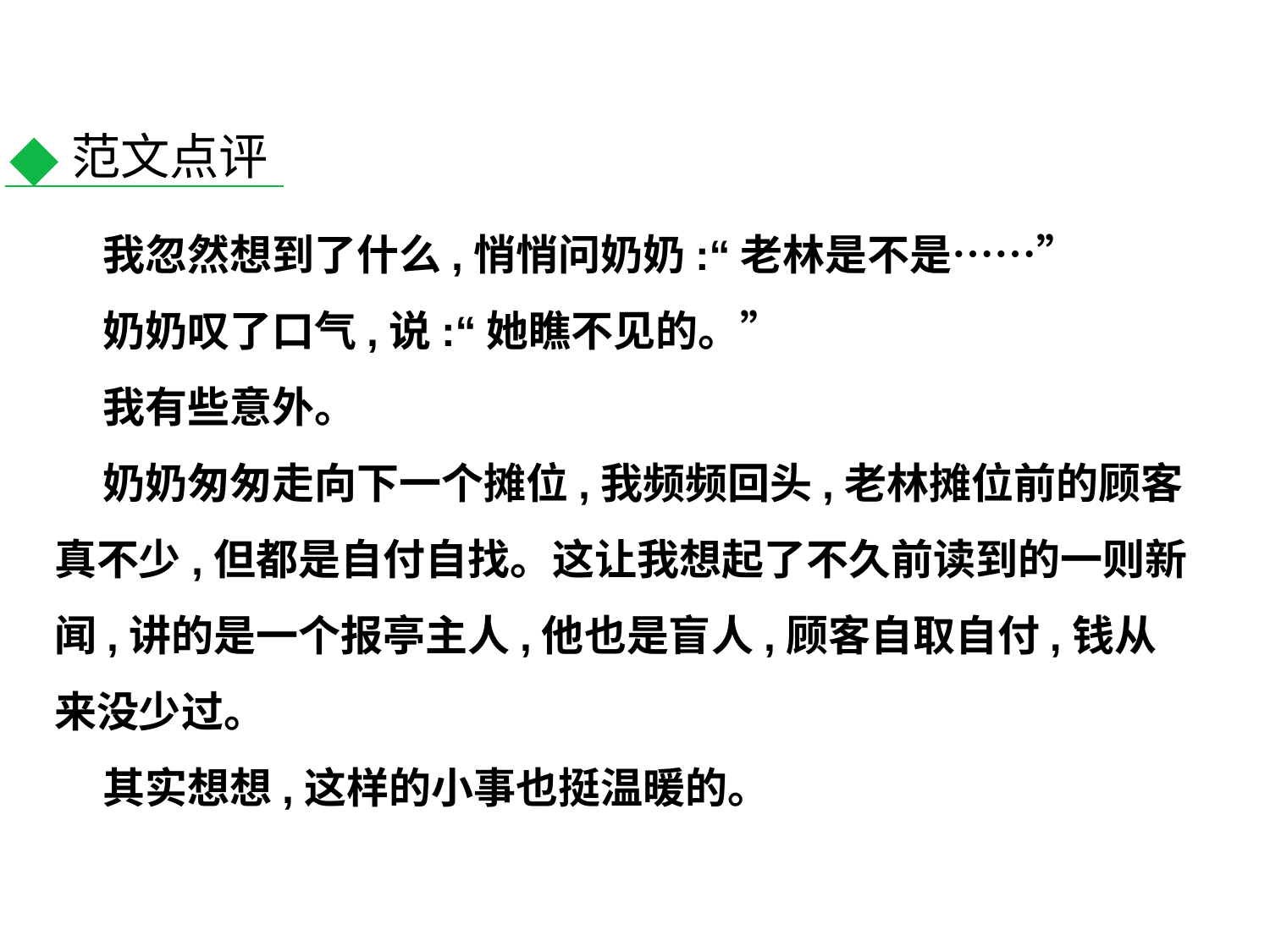

范文点评

    我忽然想到了什么,悄悄问奶奶:“老林是不是……”
    奶奶叹了口气,说:“她瞧不见的。”
    我有些意外。
    奶奶匆匆走向下一个摊位,我频频回头,老林摊位前的顾客真不少,但都是自付自找。这让我想起了不久前读到的一则新闻,讲的是一个报亭主人,他也是盲人,顾客自取自付,钱从来没少过。
    其实想想,这样的小事也挺温暖的。